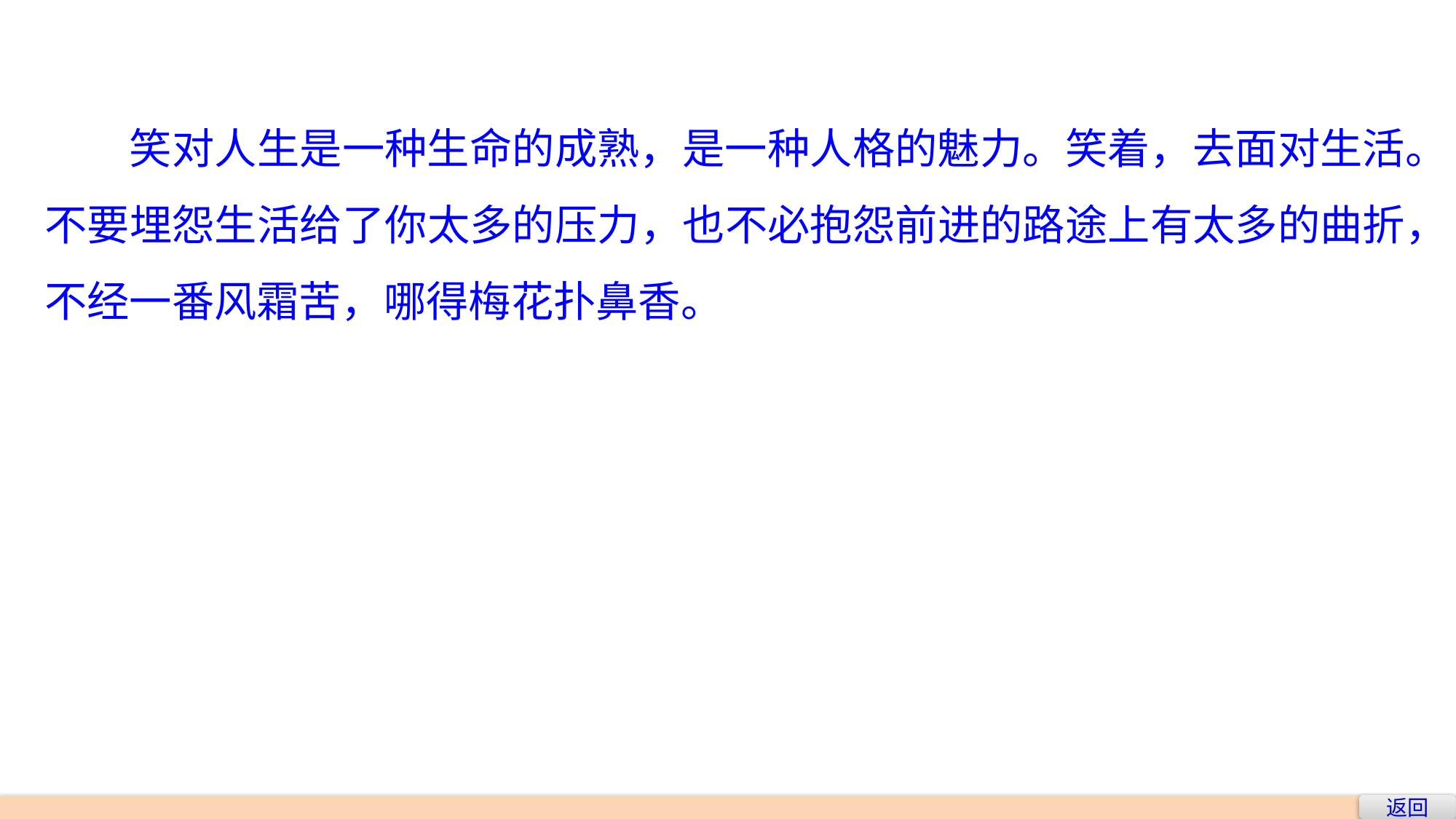

笑对人生是一种生命的成熟，是一种人格的魅力。笑着，去面对生活。不要埋怨生活给了你太多的压力，也不必抱怨前进的路途上有太多的曲折，不经一番风霜苦，哪得梅花扑鼻香。
返回